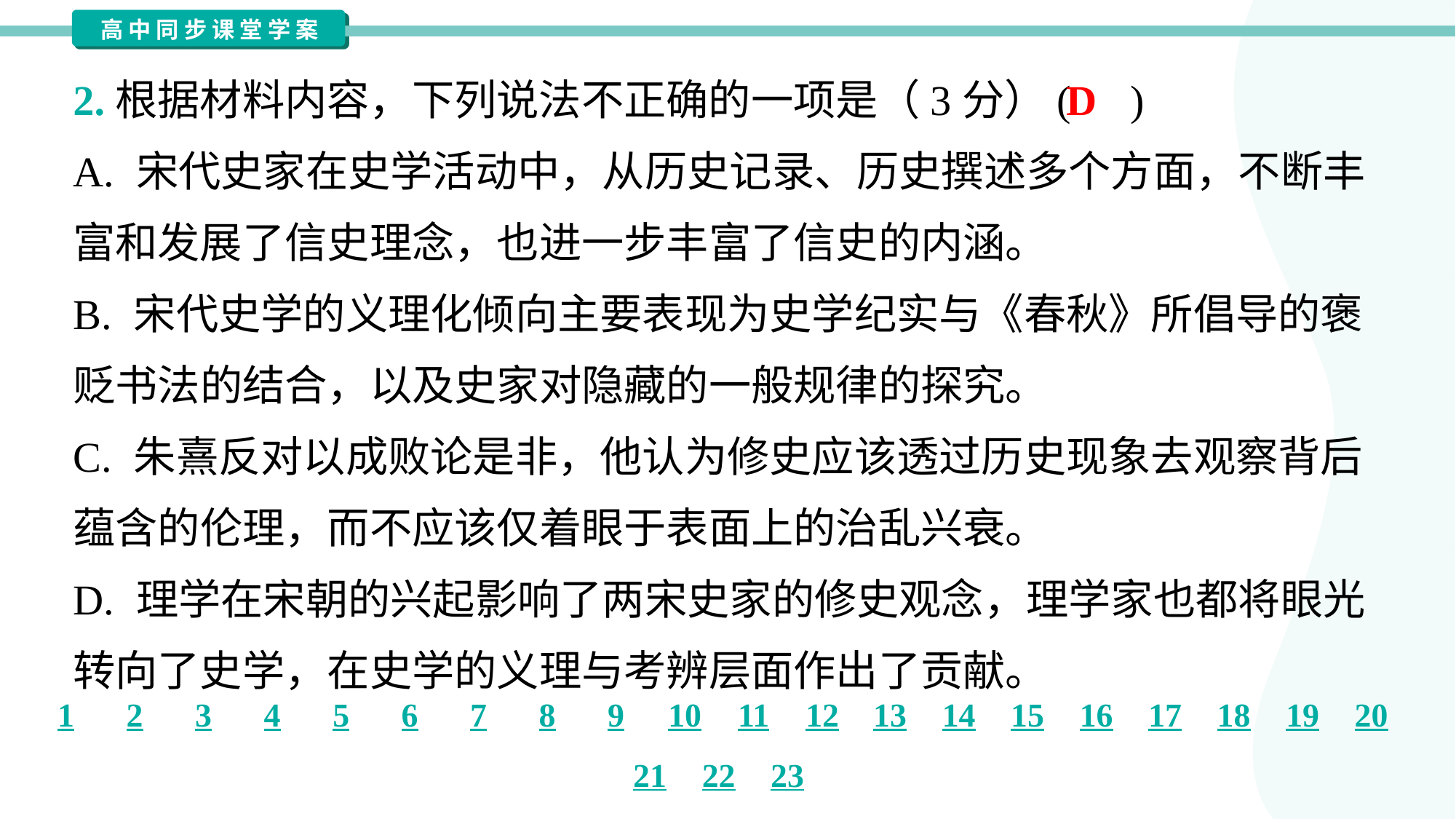

2.根据材料内容，下列说法不正确的一项是（3分）(     )
D
A. 宋代史家在史学活动中，从历史记录、历史撰述多个方面，不断丰
富和发展了信史理念，也进一步丰富了信史的内涵。
B. 宋代史学的义理化倾向主要表现为史学纪实与《春秋》所倡导的褒
贬书法的结合，以及史家对隐藏的一般规律的探究。
C. 朱熹反对以成败论是非，他认为修史应该透过历史现象去观察背后
蕴含的伦理，而不应该仅着眼于表面上的治乱兴衰。
D. 理学在宋朝的兴起影响了两宋史家的修史观念，理学家也都将眼光
转向了史学，在史学的义理与考辨层面作出了贡献。